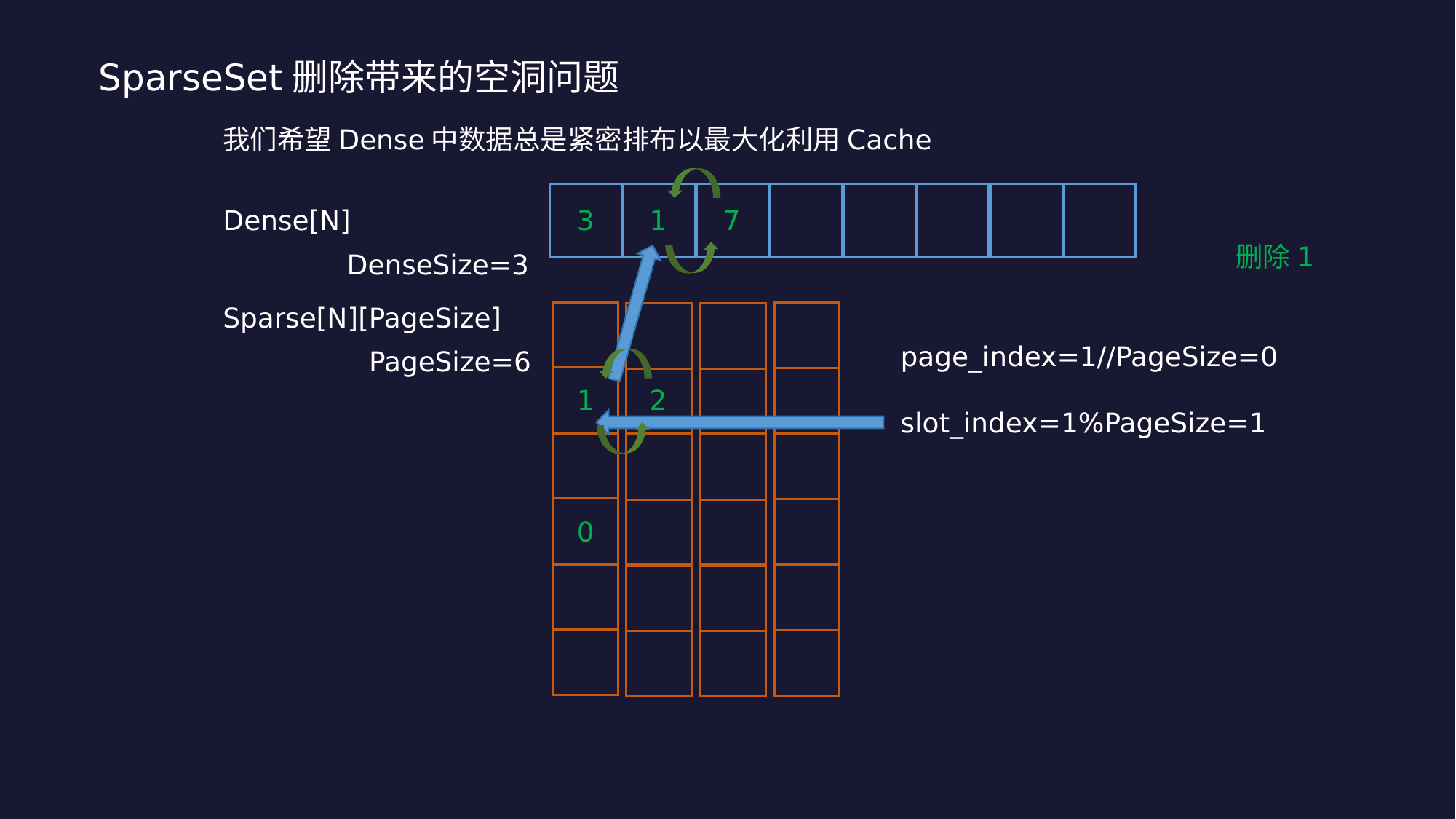

SparseSet删除带来的空洞问题
我们希望Dense中数据总是紧密排布以最大化利用Cache

Dense[N]
3
1
7

删除1
DenseSize=3
Sparse[N][PageSize]

page_index=1//PageSize=0

PageSize=6
1
2
slot_index=1%PageSize=1

0